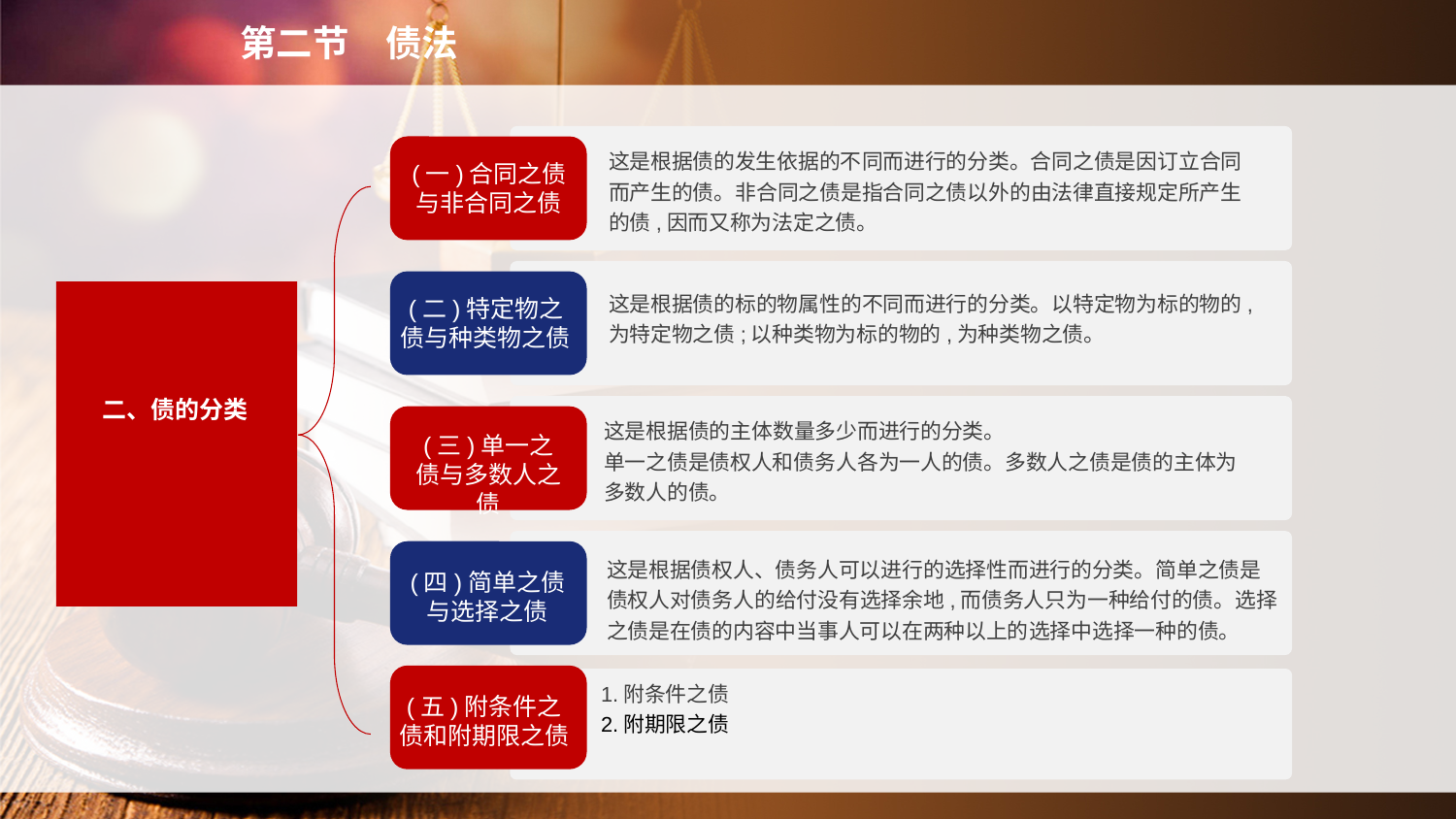

第二节　债法

(一)合同之债与非合同之债
这是根据债的发生依据的不同而进行的分类。合同之债是因订立合同而产生的债。非合同之债是指合同之债以外的由法律直接规定所产生的债,因而又称为法定之债。

(二)特定物之债与种类物之债
这是根据债的标的物属性的不同而进行的分类。以特定物为标的物的,为特定物之债;以种类物为标的物的,为种类物之债。

二、债的分类

这是根据债的主体数量多少而进行的分类。
单一之债是债权人和债务人各为一人的债。多数人之债是债的主体为多数人的债。

(三)单一之债与多数人之债

(四)简单之债与选择之债
这是根据债权人、债务人可以进行的选择性而进行的分类。简单之债是债权人对债务人的给付没有选择余地,而债务人只为一种给付的债。选择之债是在债的内容中当事人可以在两种以上的选择中选择一种的债。

(五)附条件之债和附期限之债

1.附条件之债
2.附期限之债